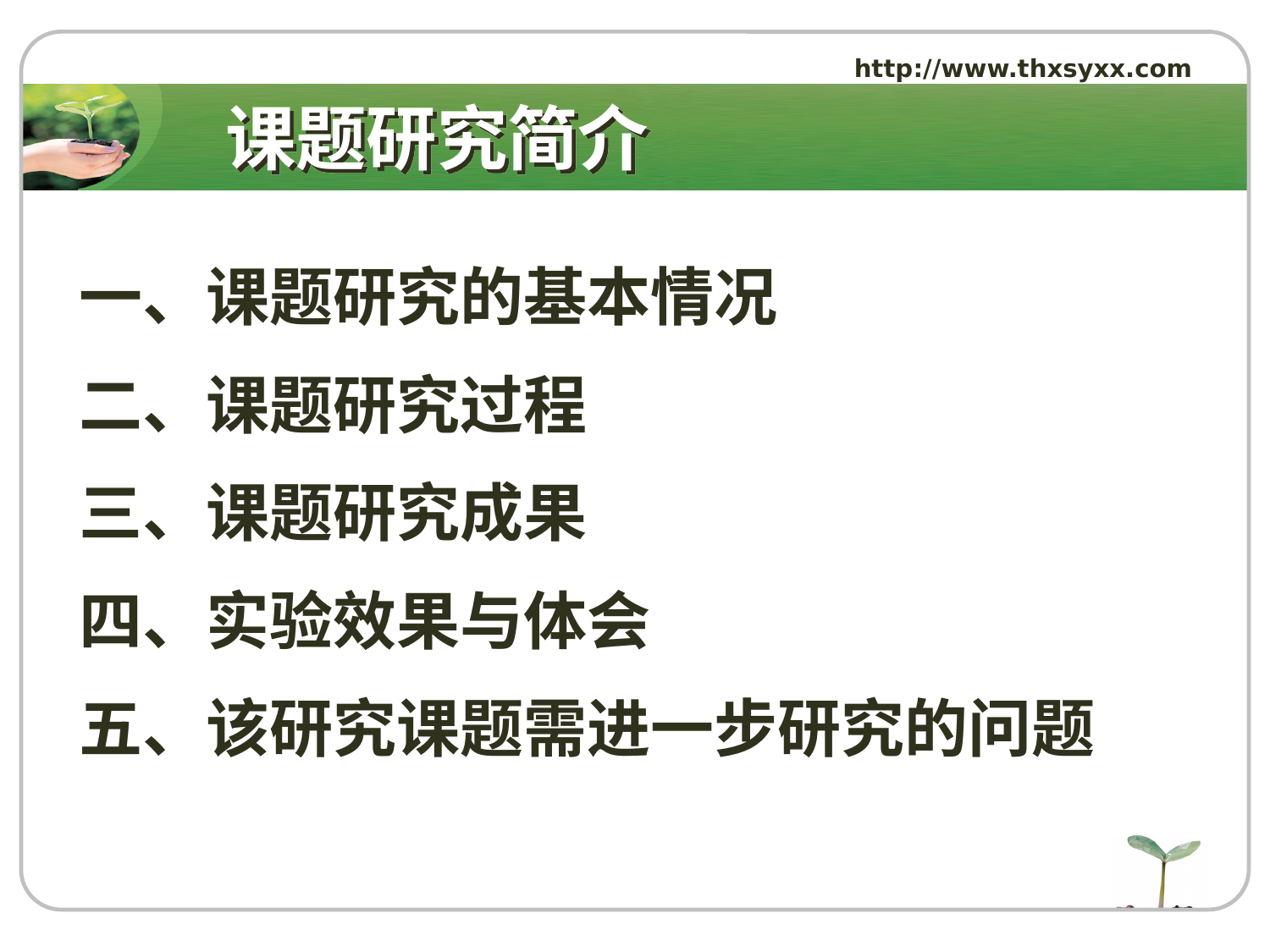

http://www.thxsyxx.com
# 课题研究简介
  一、课题研究的基本情况
  二、课题研究过程
  三、课题研究成果
  四、实验效果与体会
  五、该研究课题需进一步研究的问题